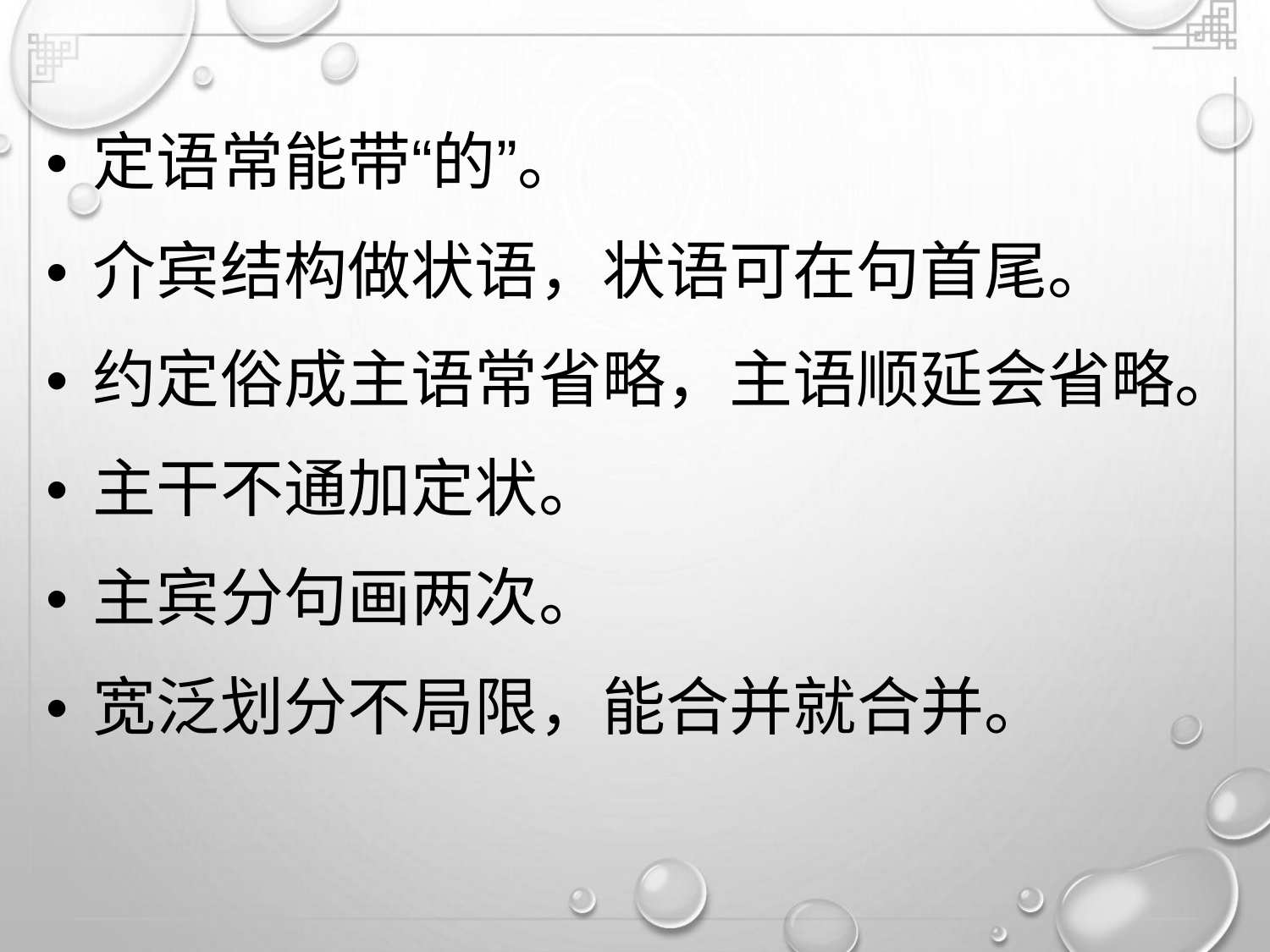

•定语常能带“的”。
•介宾结构做状语，状语可在句首尾。
•约定俗成主语常省略，主语顺延会省略。
•主干不通加定状。
•主宾分句画两次。
•宽泛划分不局限，能合并就合并。